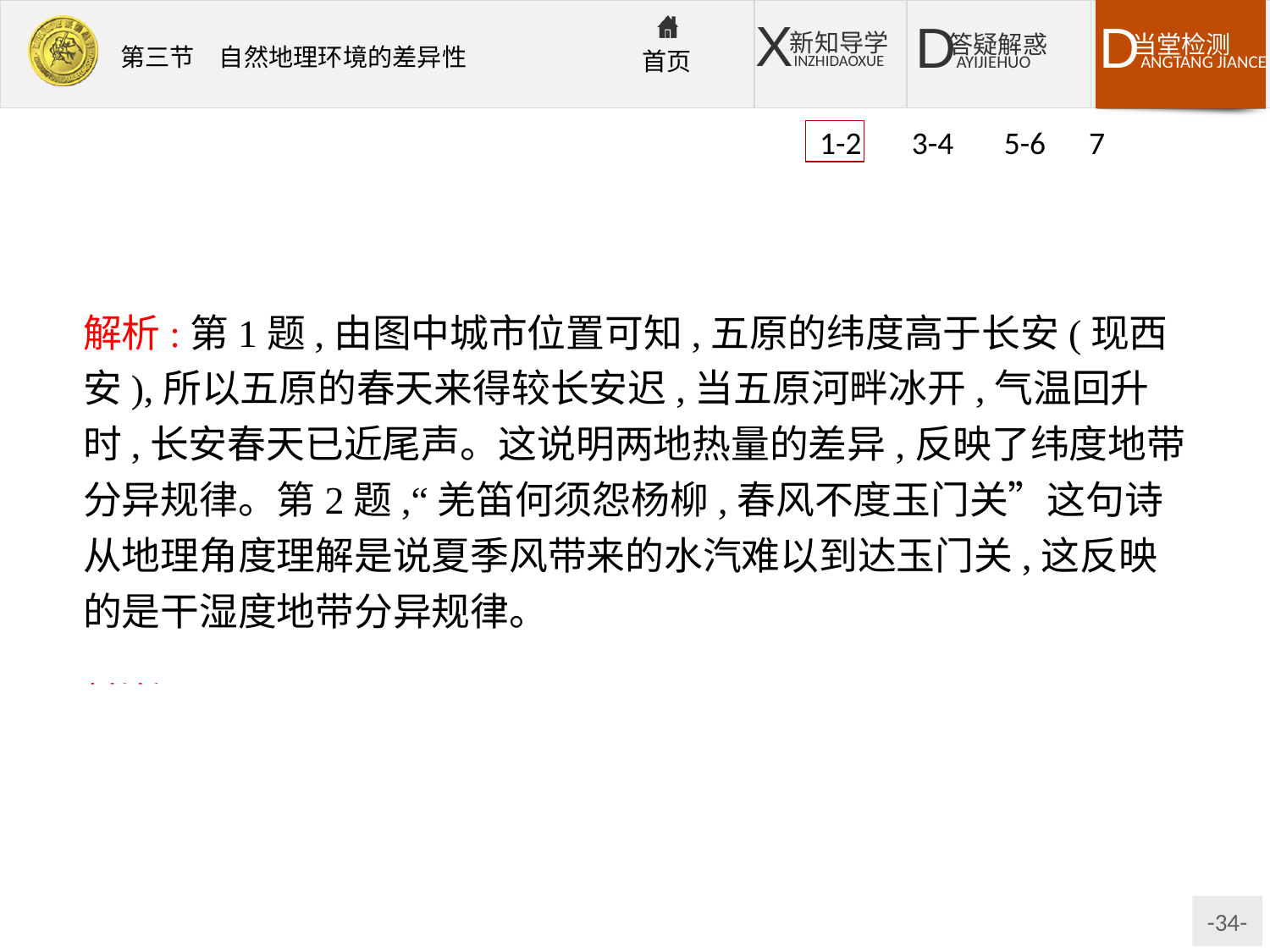

1-2       3-4       5-6      7

解析:第1题,由图中城市位置可知,五原的纬度高于长安(现西安),所以五原的春天来得较长安迟,当五原河畔冰开,气温回升时,长安春天已近尾声。这说明两地热量的差异,反映了纬度地带分异规律。第2题,“羌笛何须怨杨柳,春风不度玉门关”这句诗从地理角度理解是说夏季风带来的水汽难以到达玉门关,这反映的是干湿度地带分异规律。
答案:1.A　2.B